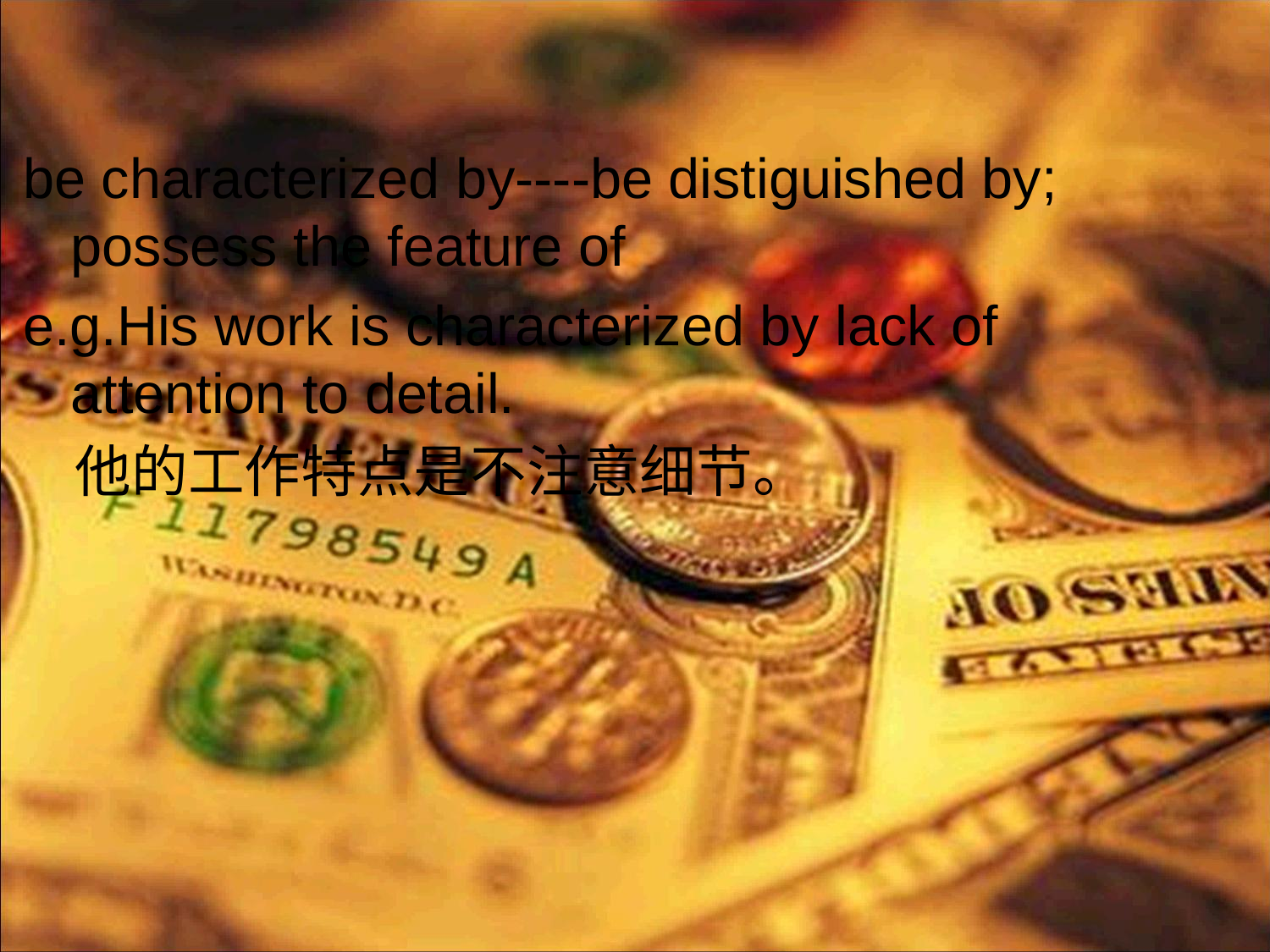

be characterized by----be distiguished by; possess the feature of
e.g.His work is characterized by lack of attention to detail.
   他的工作特点是不注意细节。